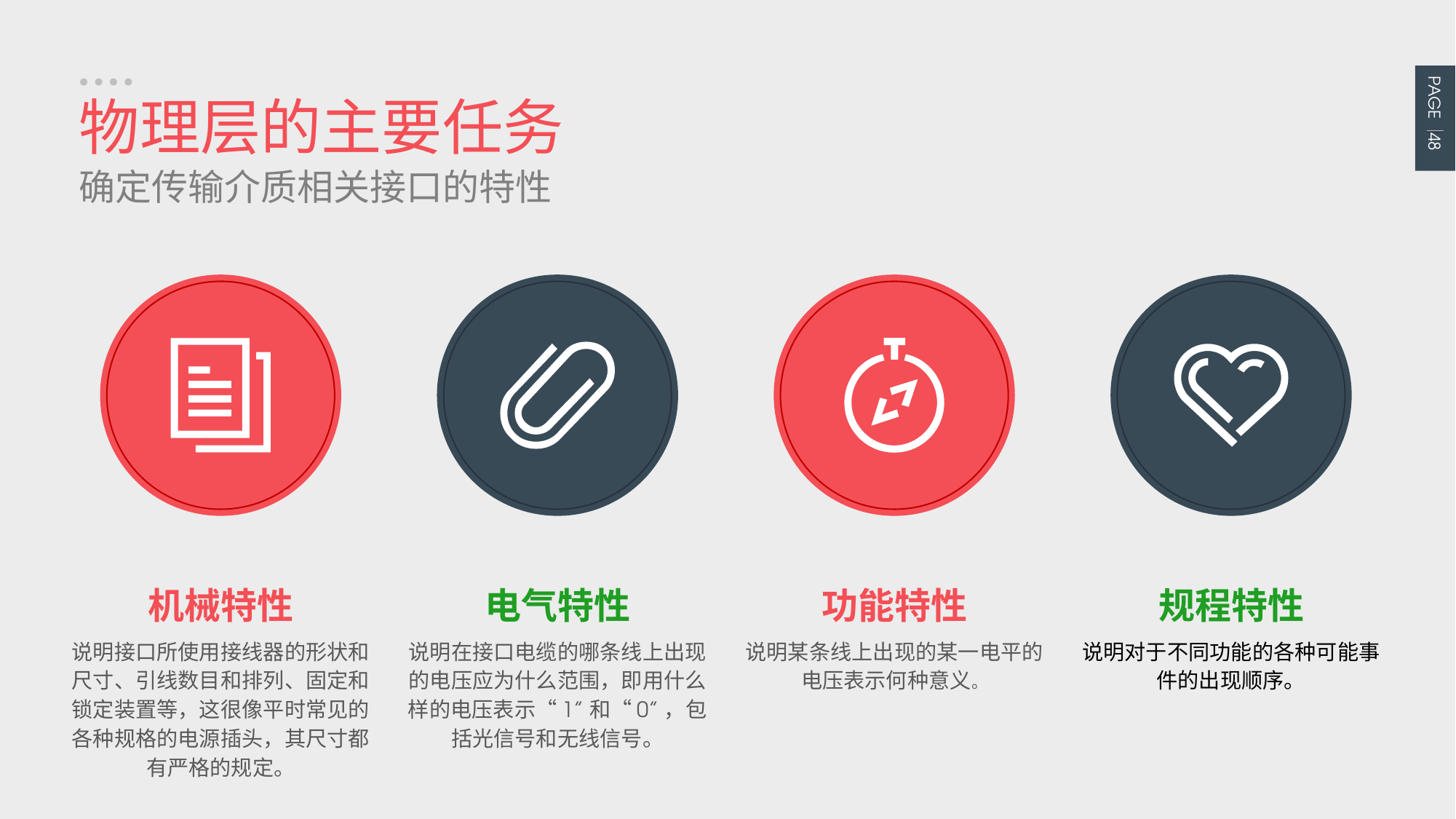

PAGE   48
物理层的主要任务
确定传输介质相关接口的特性

机械特性
说明接口所使用接线器的形状和尺寸、引线数目和排列、固定和锁定装置等，这很像平时常见的各种规格的电源插头，其尺寸都有严格的规定。

电气特性
说明在接口电缆的哪条线上出现的电压应为什么范围，即用什么样的电压表示“1”和“0”，包括光信号和无线信号。

功能特性
说明某条线上出现的某一电平的电压表示何种意义。

规程特性
说明对于不同功能的各种可能事件的出现顺序。